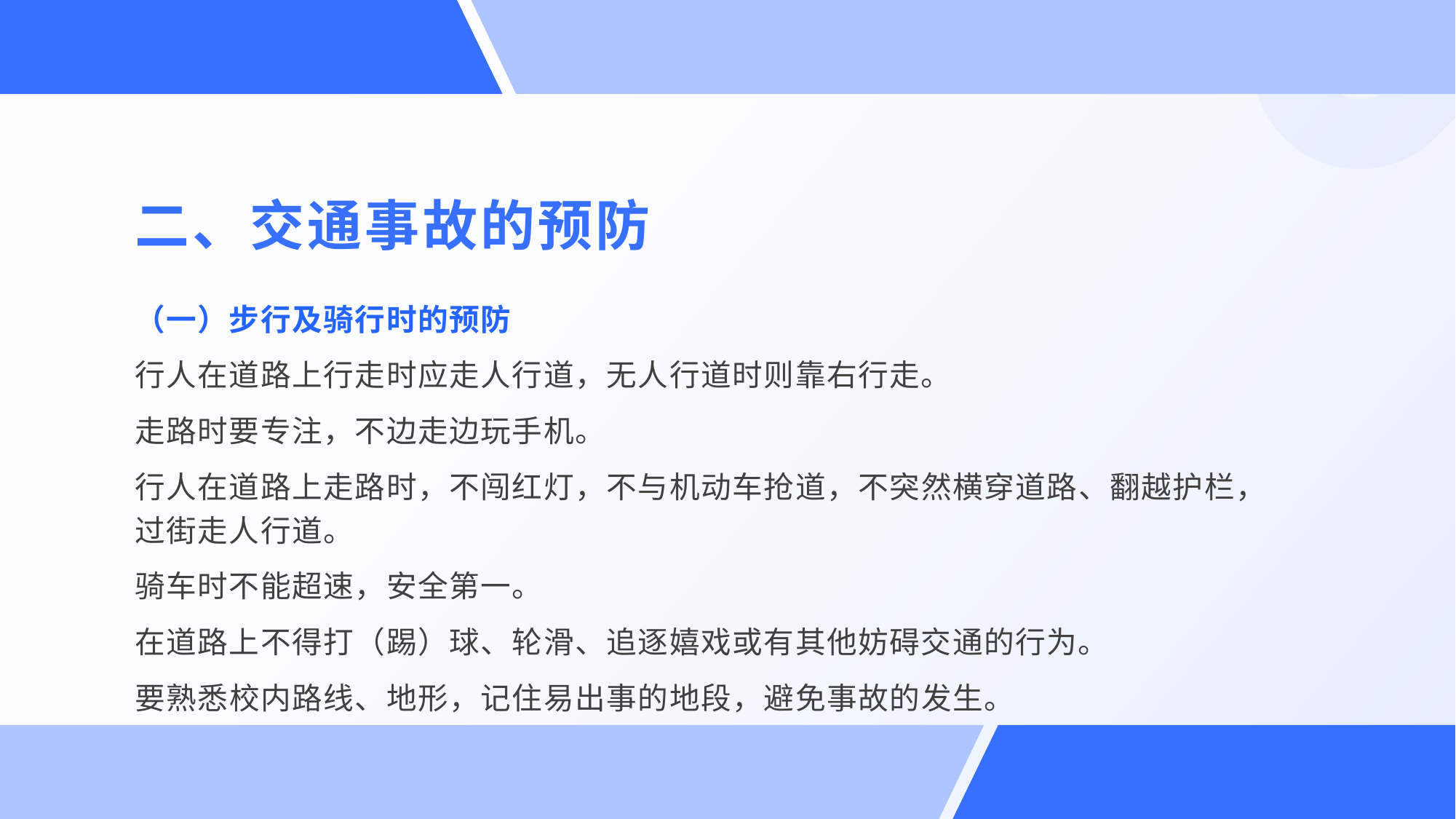

二、交通事故的预防
（一）步行及骑行时的预防
行人在道路上行走时应走人行道，无人行道时则靠右行走。
走路时要专注，不边走边玩手机。
行人在道路上走路时，不闯红灯，不与机动车抢道，不突然横穿道路、翻越护栏，过街走人行道。
骑车时不能超速，安全第一。
在道路上不得打（踢）球、轮滑、追逐嬉戏或有其他妨碍交通的行为。
要熟悉校内路线、地形，记住易出事的地段，避免事故的发生。